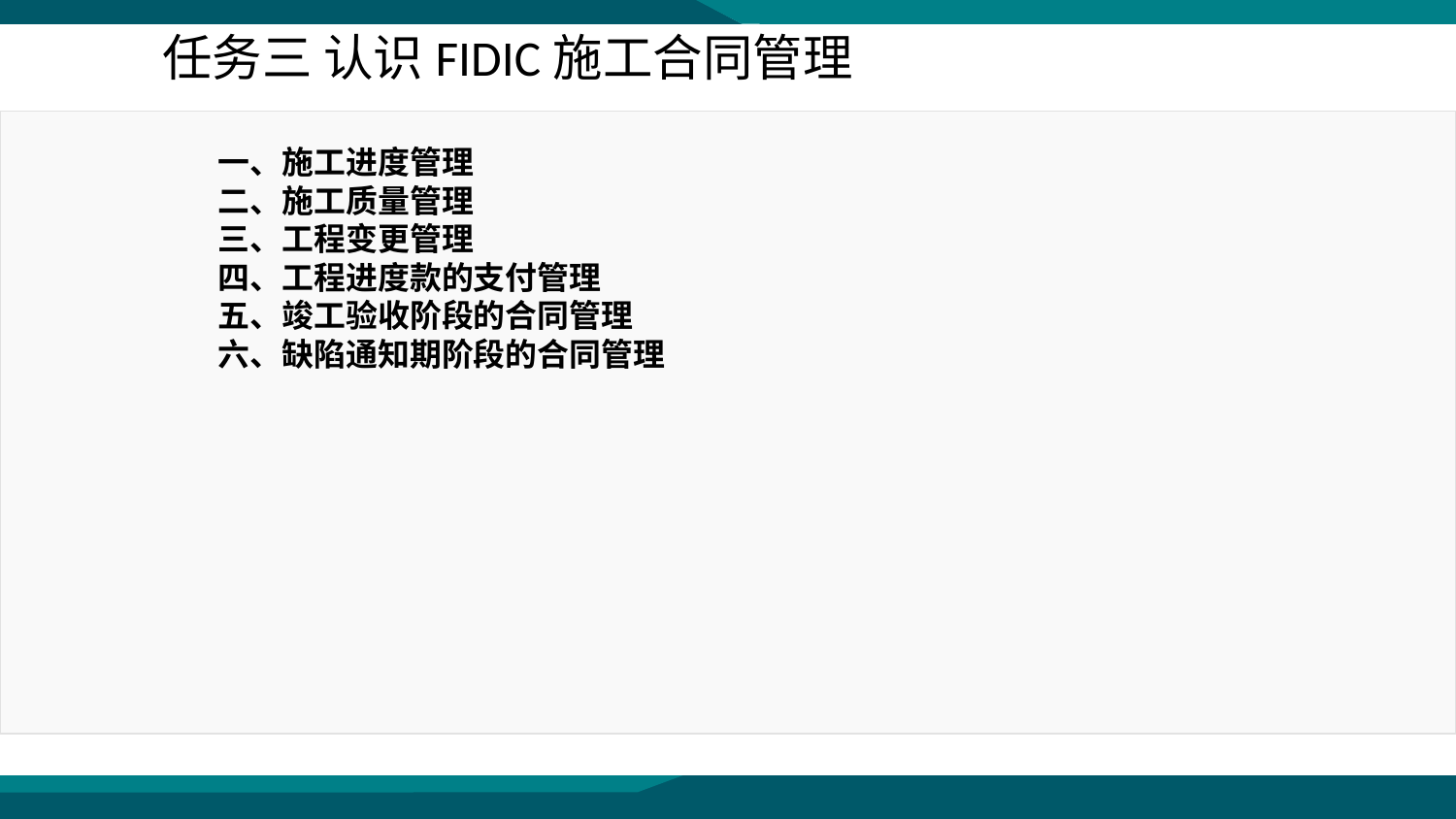

任务三 认识FIDIC施工合同管理
一、施工进度管理
二、施工质量管理
三、工程变更管理
四、工程进度款的支付管理
五、竣工验收阶段的合同管理
六、缺陷通知期阶段的合同管理